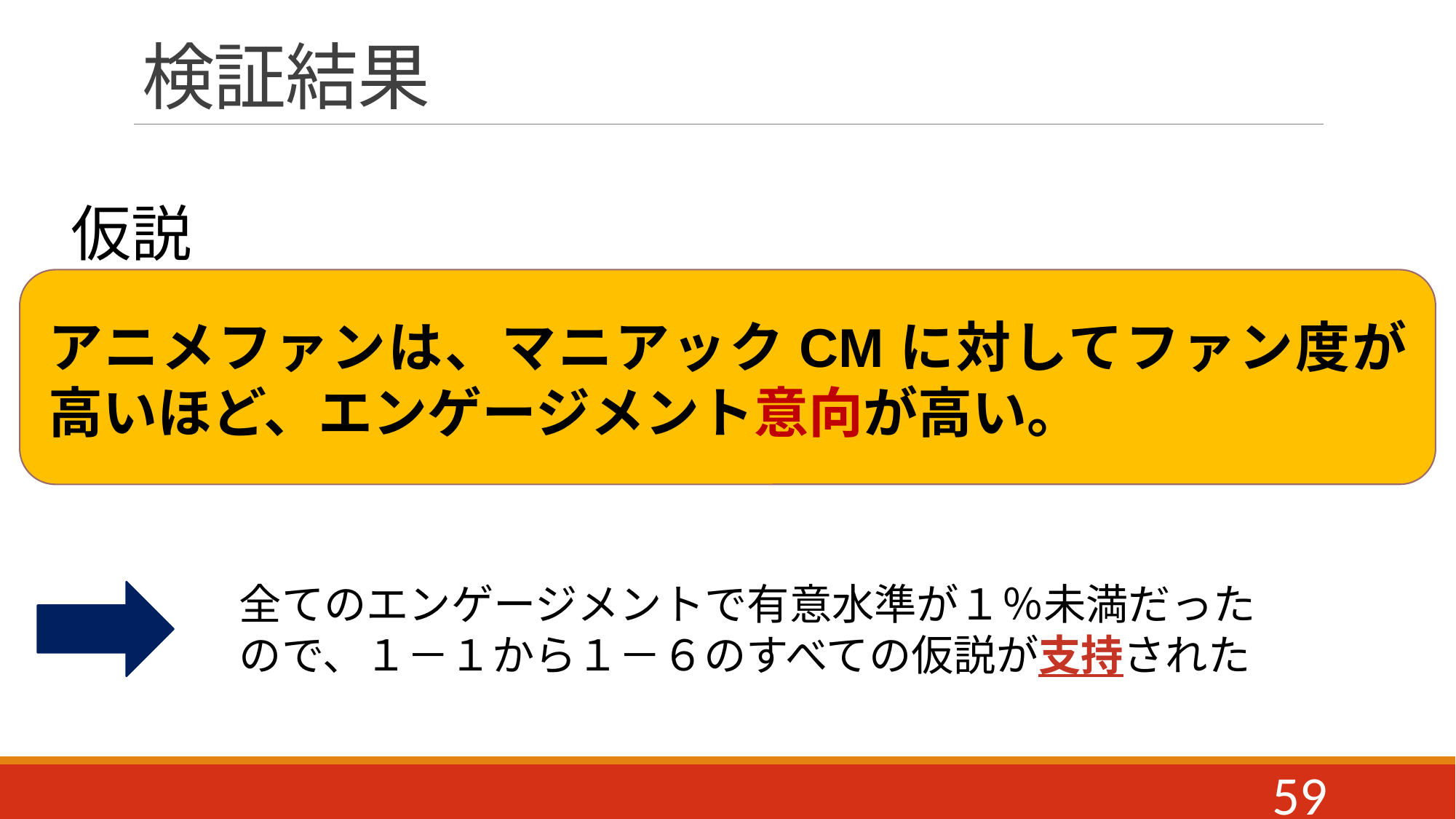

# 検証結果
仮説

アニメファンは、マニアックCMに対してファン度が高いほど、エンゲージメント意向が高い。
全てのエンゲージメントで有意水準が１％未満だったので、１－１から１－６のすべての仮説が支持された

59